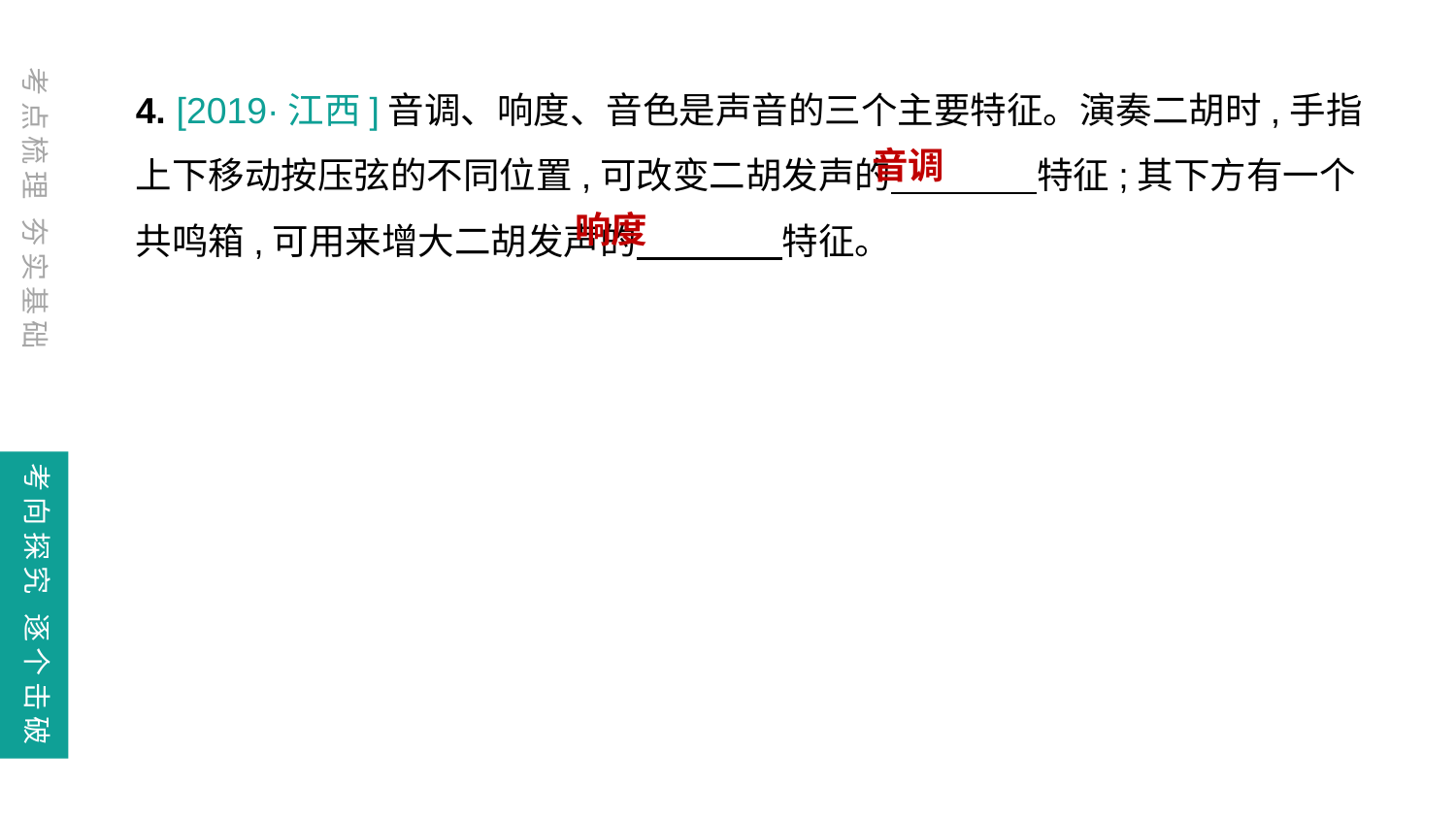

考点梳理 夯实基础
4. [2019·江西]音调、响度、音色是声音的三个主要特征。演奏二胡时,手指上下移动按压弦的不同位置,可改变二胡发声的　　　　特征;其下方有一个共鸣箱,可用来增大二胡发声的　　　　特征。
音调
响度

考向探究 逐个击破